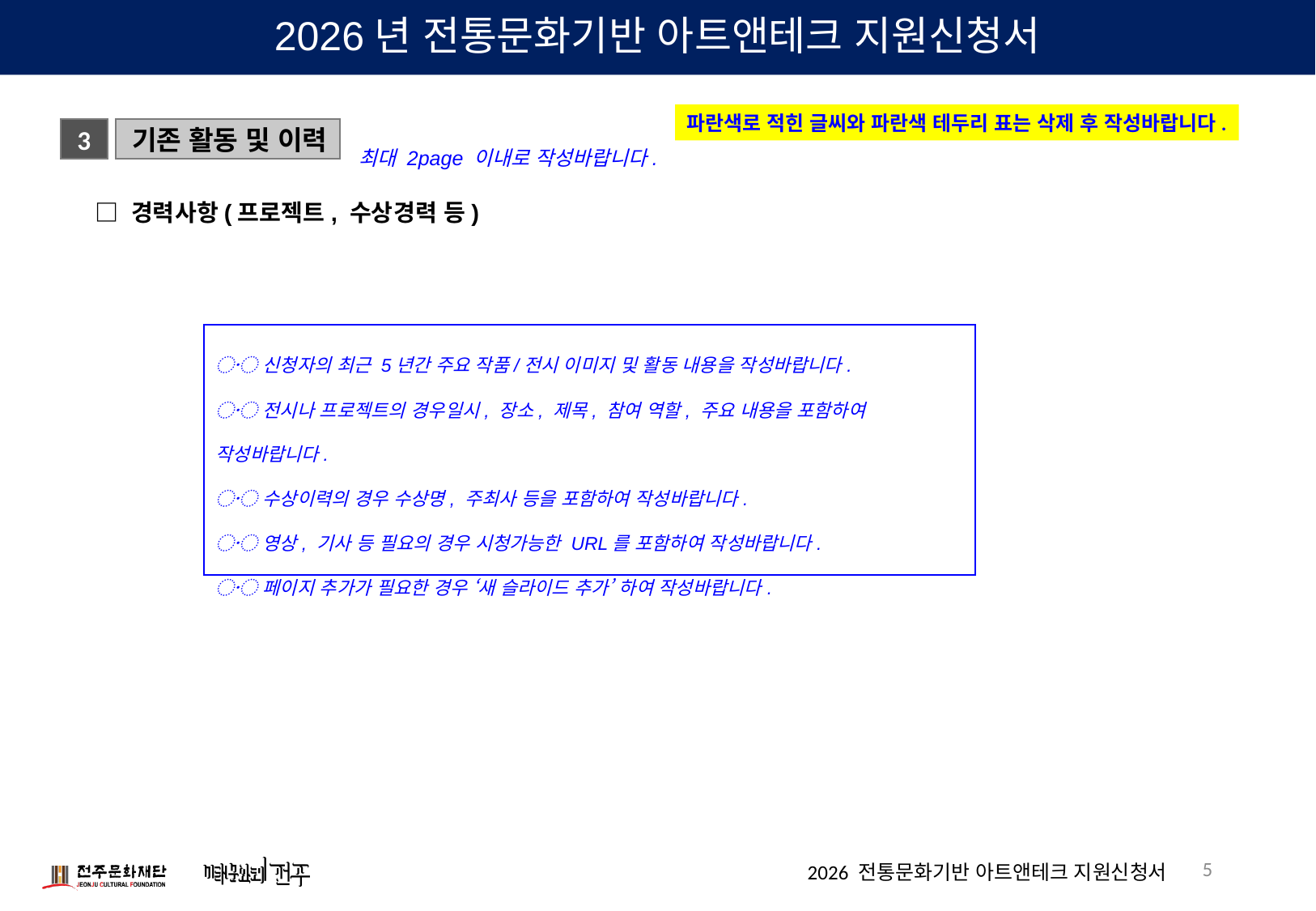

최대 2page 이내로 작성바랍니다.

〮 신청자의 최근 5년간 주요 작품/전시 이미지 및 활동 내용을 작성바랍니다.
〮 전시나 프로젝트의 경우일시, 장소, 제목, 참여 역할, 주요 내용을 포함하여 작성바랍니다.
〮 수상이력의 경우 수상명, 주최사 등을 포함하여 작성바랍니다.
〮 영상, 기사 등 필요의 경우 시청가능한 URL를 포함하여 작성바랍니다.
〮 페이지 추가가 필요한 경우 ‘새 슬라이드 추가’ 하여 작성바랍니다.
5